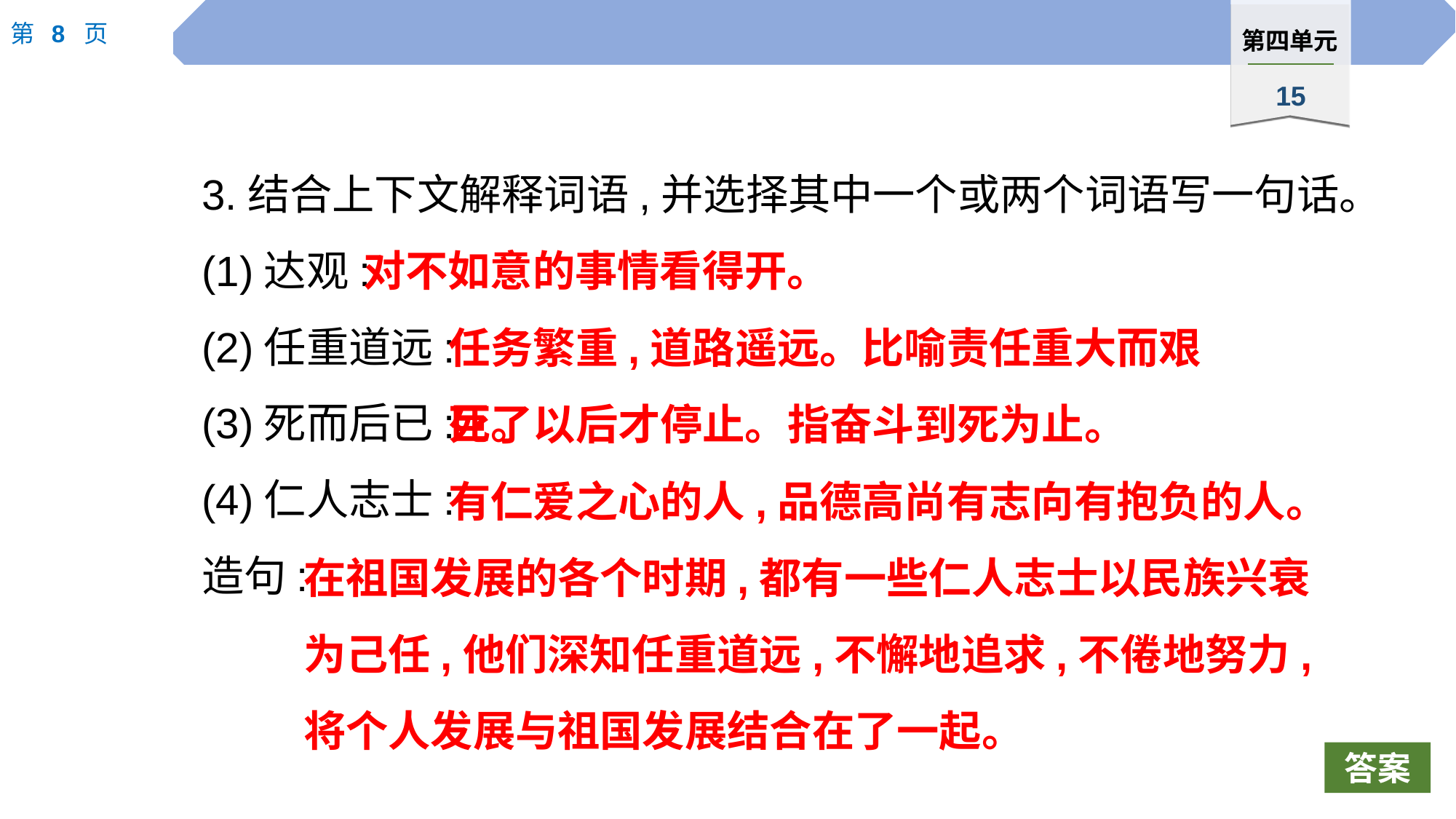

3.结合上下文解释词语,并选择其中一个或两个词语写一句话。
(1)达观:
(2)任重道远:
(3)死而后已:
(4)仁人志士:
造句:
对不如意的事情看得开。
任务繁重,道路遥远。比喻责任重大而艰巨。
死了以后才停止。指奋斗到死为止。
有仁爱之心的人,品德高尚有志向有抱负的人。
在祖国发展的各个时期,都有一些仁人志士以民族兴衰为己任,他们深知任重道远,不懈地追求,不倦地努力,将个人发展与祖国发展结合在了一起。
答案